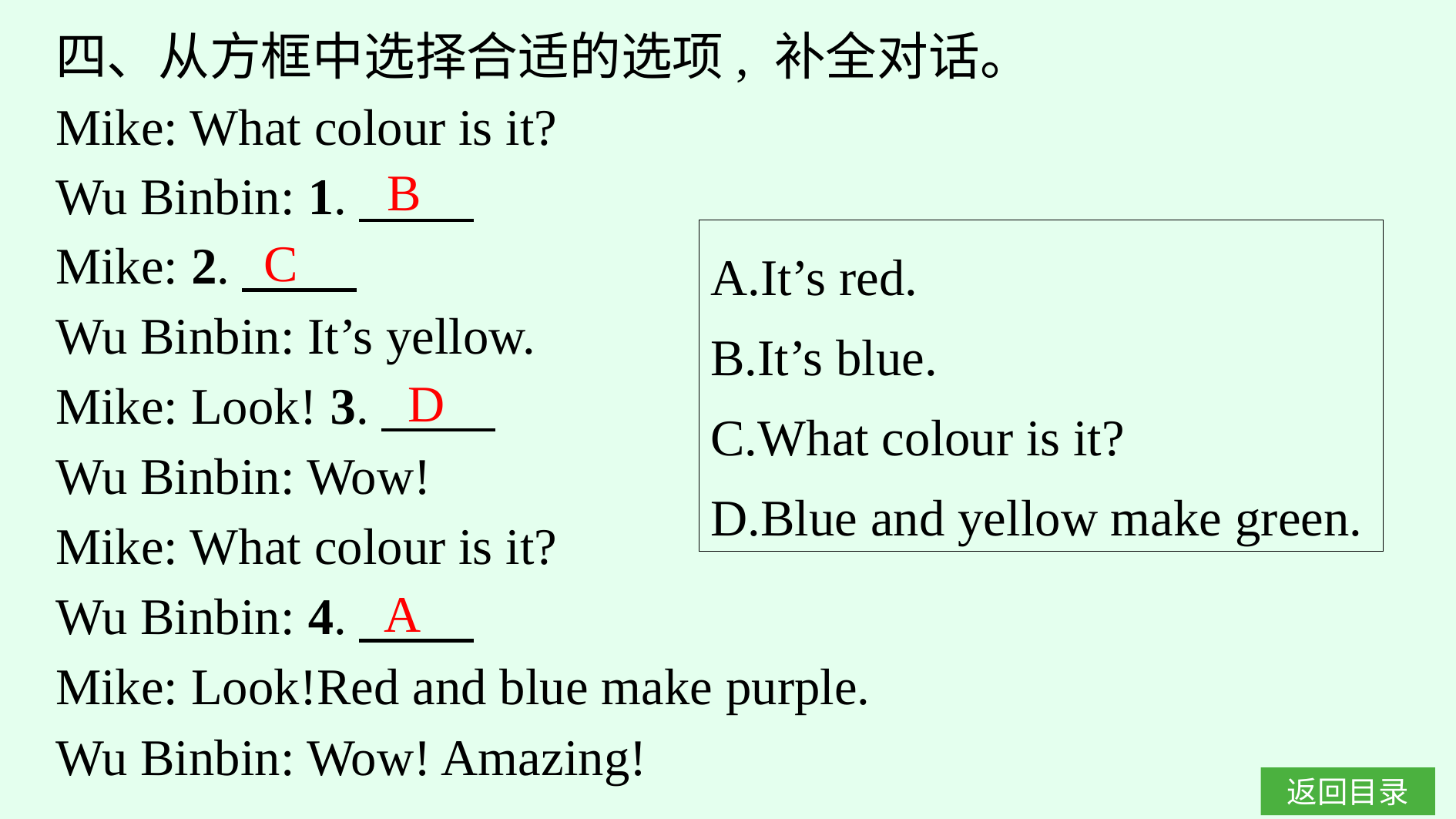

四、从方框中选择合适的选项, 补全对话。
Mike: What colour is it?
Wu Binbin: 1.　　 
Mike: 2.　　 
Wu Binbin: It’s yellow.
Mike: Look! 3.
Wu Binbin: Wow!
Mike: What colour is it?
Wu Binbin: 4.
Mike: Look!Red and blue make purple.
Wu Binbin: Wow! Amazing!
B
A.It’s red.
B.It’s blue.
C.What colour is it?
D.Blue and yellow make green.
C
D
A